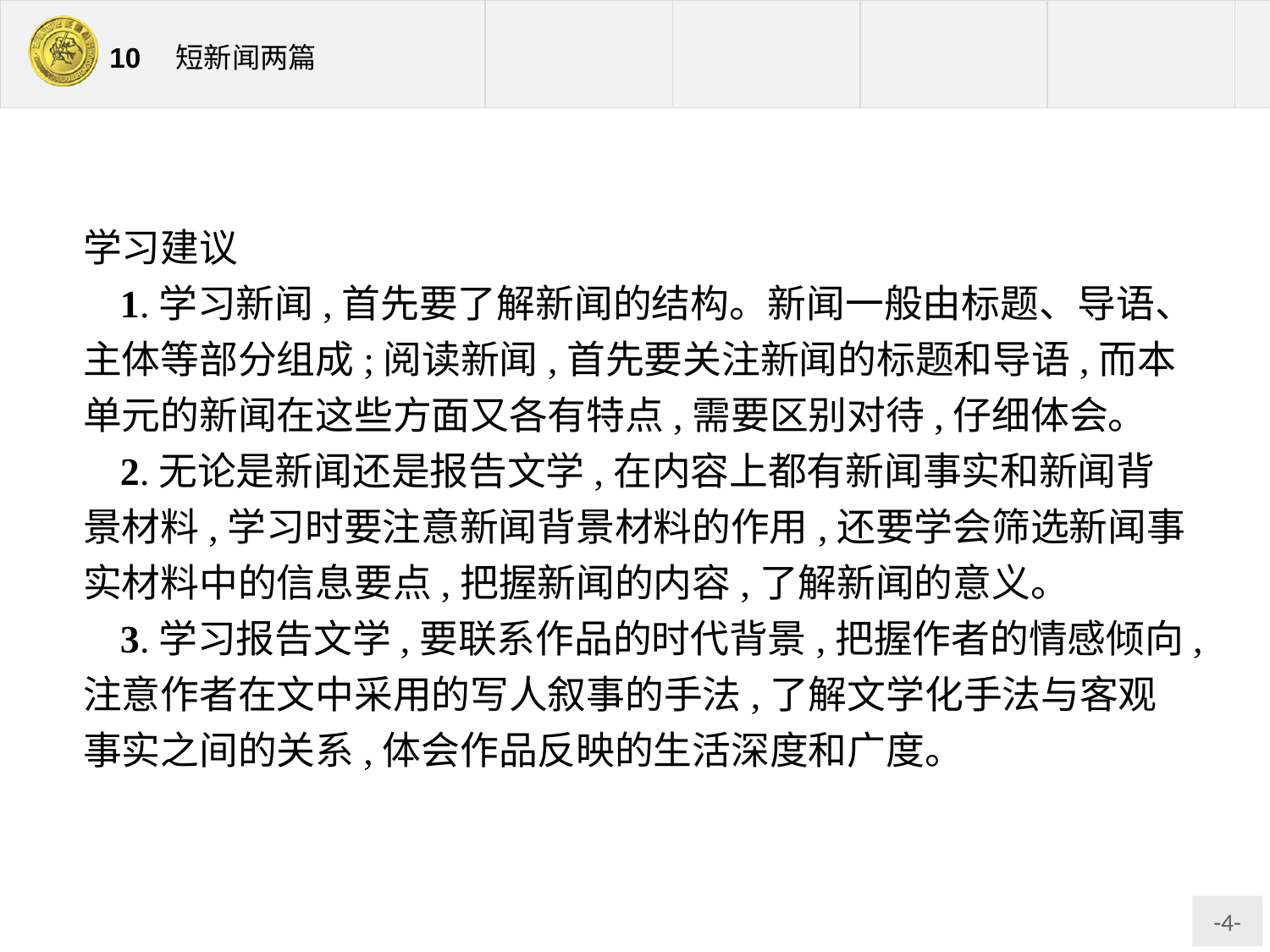

学习建议
1.学习新闻,首先要了解新闻的结构。新闻一般由标题、导语、主体等部分组成;阅读新闻,首先要关注新闻的标题和导语,而本单元的新闻在这些方面又各有特点,需要区别对待,仔细体会。
2.无论是新闻还是报告文学,在内容上都有新闻事实和新闻背景材料,学习时要注意新闻背景材料的作用,还要学会筛选新闻事实材料中的信息要点,把握新闻的内容,了解新闻的意义。
3.学习报告文学,要联系作品的时代背景,把握作者的情感倾向,注意作者在文中采用的写人叙事的手法,了解文学化手法与客观事实之间的关系,体会作品反映的生活深度和广度。